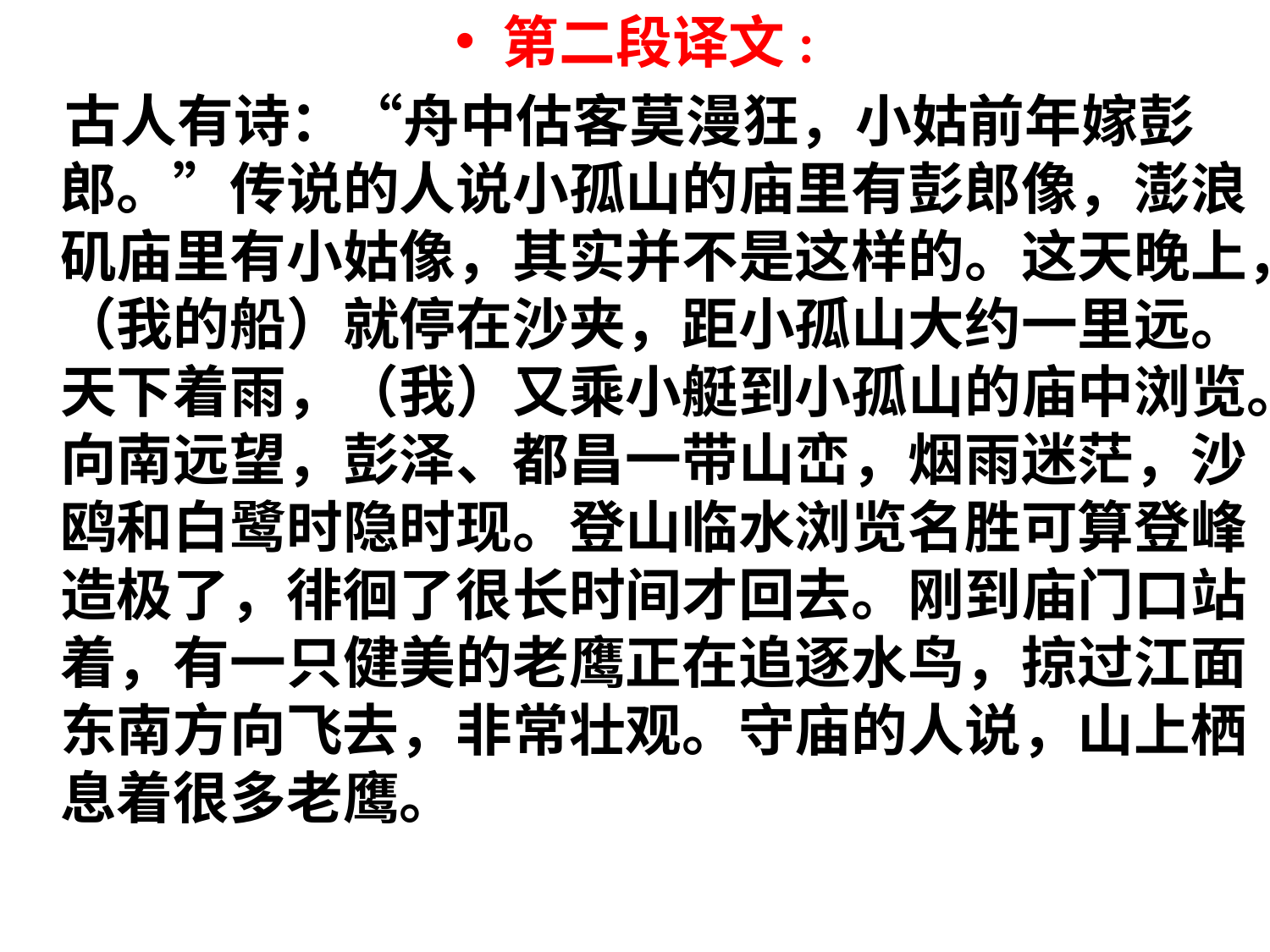

第二段译文:
   古人有诗：“舟中估客莫漫狂，小姑前年嫁彭郎。”传说的人说小孤山的庙里有彭郎像，澎浪矶庙里有小姑像，其实并不是这样的。这天晚上，（我的船）就停在沙夹，距小孤山大约一里远。天下着雨，（我）又乘小艇到小孤山的庙中浏览。向南远望，彭泽、都昌一带山峦，烟雨迷茫，沙鸥和白鹭时隐时现。登山临水浏览名胜可算登峰造极了，徘徊了很长时间才回去。刚到庙门口站着，有一只健美的老鹰正在追逐水鸟，掠过江面东南方向飞去，非常壮观。守庙的人说，山上栖息着很多老鹰。